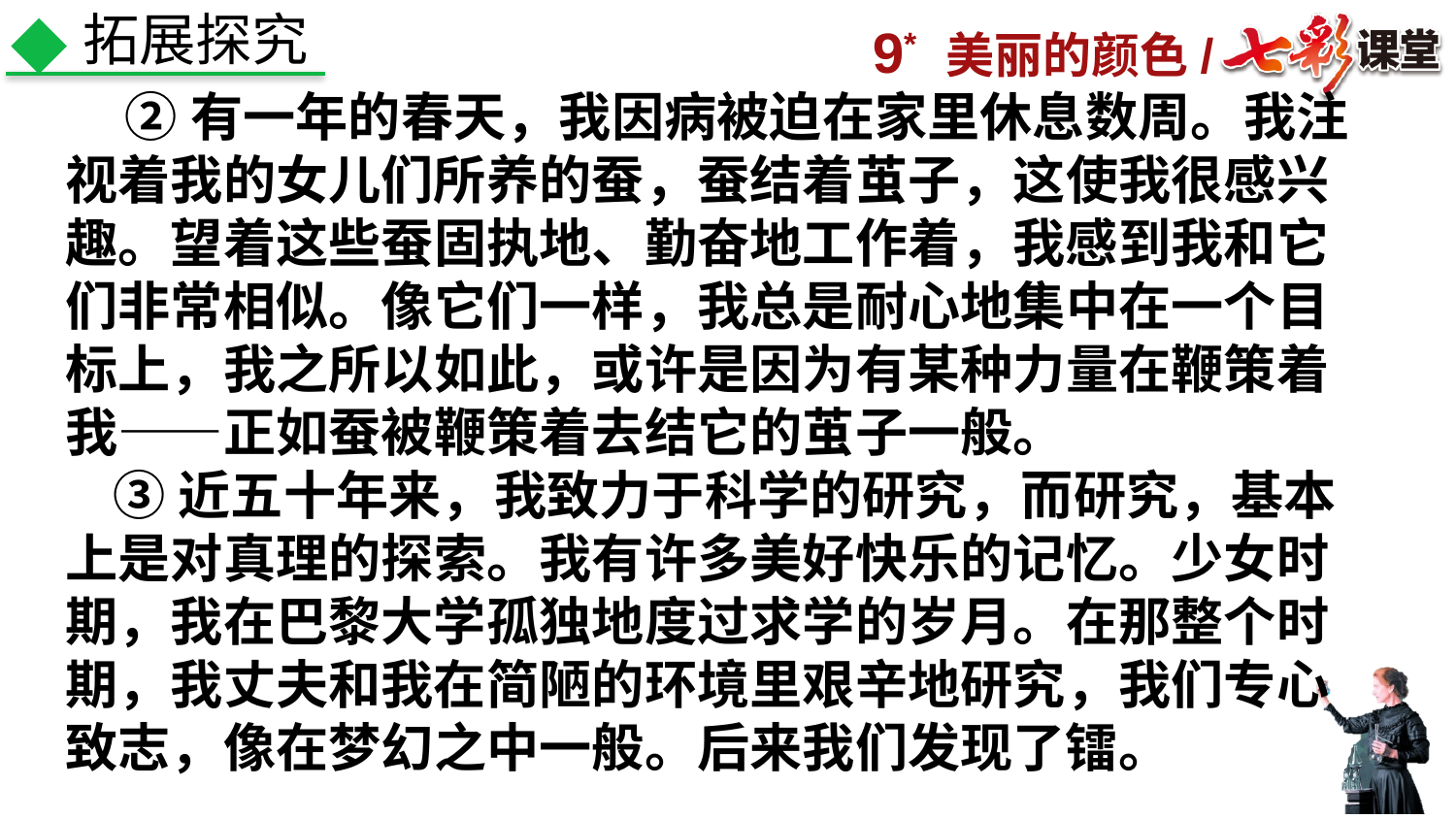

拓展探究

     ②有一年的春天，我因病被迫在家里休息数周。我注视着我的女儿们所养的蚕，蚕结着茧子，这使我很感兴趣。望着这些蚕固执地、勤奋地工作着，我感到我和它们非常相似。像它们一样，我总是耐心地集中在一个目标上，我之所以如此，或许是因为有某种力量在鞭策着我——正如蚕被鞭策着去结它的茧子一般。
    ③近五十年来，我致力于科学的研究，而研究，基本上是对真理的探索。我有许多美好快乐的记忆。少女时期，我在巴黎大学孤独地度过求学的岁月。在那整个时期，我丈夫和我在简陋的环境里艰辛地研究，我们专心致志，像在梦幻之中一般。后来我们发现了镭。